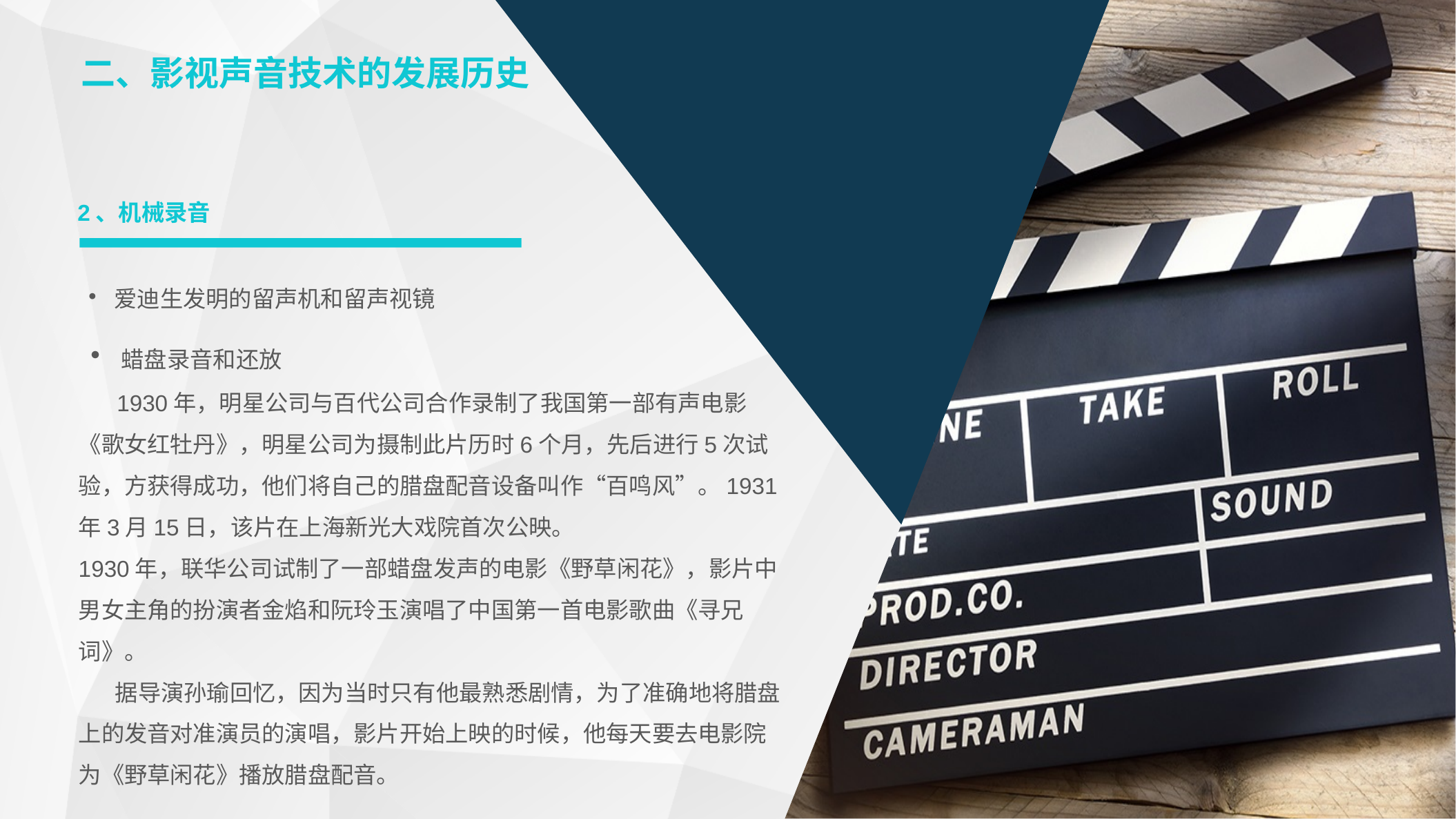

二、影视声音技术的发展历史
2、机械录音

•爱迪生发明的留声机和留声视镜
•蜡盘录音和还放
      1930年，明星公司与百代公司合作录制了我国第一部有声电影《歌女红牡丹》，明星公司为摄制此片历时6个月，先后进行5次试验，方获得成功，他们将自己的腊盘配音设备叫作“百鸣风”。1931年3月15日，该片在上海新光大戏院首次公映。
1930年，联华公司试制了一部蜡盘发声的电影《野草闲花》，影片中男女主角的扮演者金焰和阮玲玉演唱了中国第一首电影歌曲《寻兄词》。
      据导演孙瑜回忆，因为当时只有他最熟悉剧情，为了准确地将腊盘上的发音对准演员的演唱，影片开始上映的时候，他每天要去电影院为《野草闲花》播放腊盘配音。